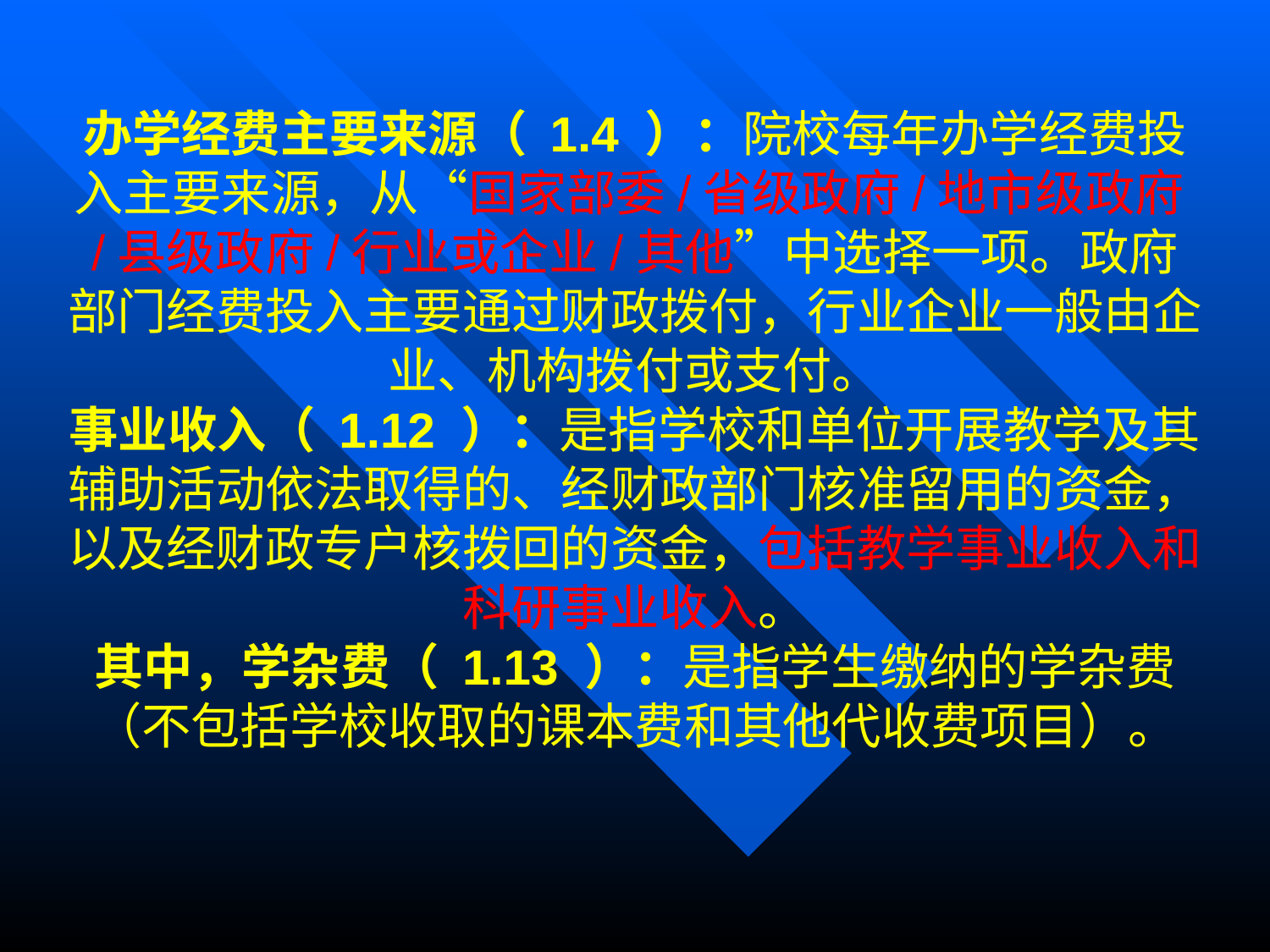

办学经费主要来源（ 1.4 ）：院校每年办学经费投入主要来源，从“国家部委/省级政府/地市级政府/县级政府/行业或企业/其他”中选择一项。政府部门经费投入主要通过财政拨付，行业企业一般由企业、机构拨付或支付。
事业收入（ 1.12 ）：是指学校和单位开展教学及其辅助活动依法取得的、经财政部门核准留用的资金，以及经财政专户核拨回的资金，包括教学事业收入和科研事业收入。
其中，学杂费（ 1.13 ）：是指学生缴纳的学杂费（不包括学校收取的课本费和其他代收费项目）。